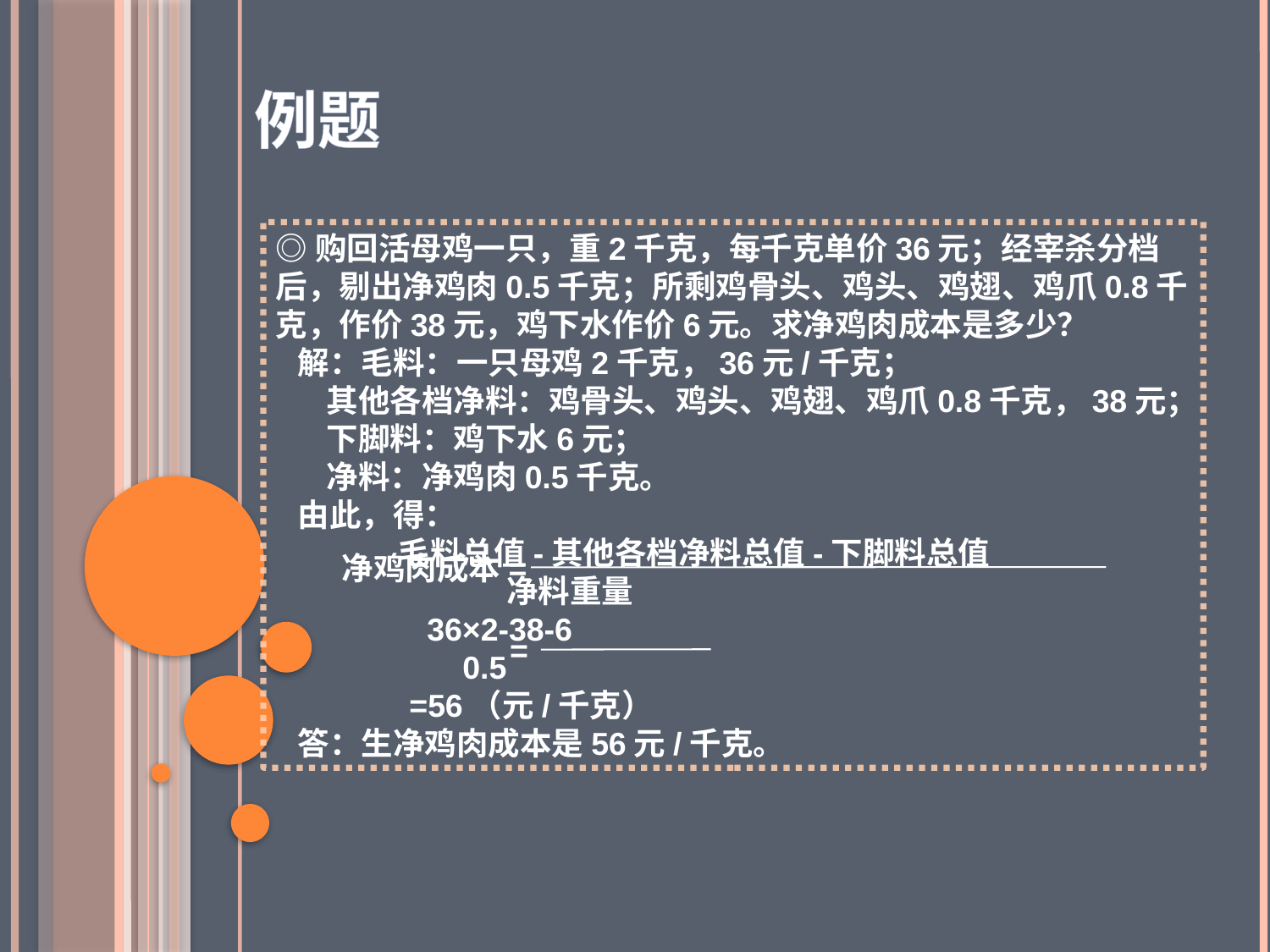

例题
◎购回活母鸡一只，重2千克，每千克单价36元；经宰杀分档后，剔出净鸡肉0.5千克；所剩鸡骨头、鸡头、鸡翅、鸡爪0.8千克，作价38元，鸡下水作价6元。求净鸡肉成本是多少？
  解：毛料：一只母鸡2千克，36元/千克；
      其他各档净料：鸡骨头、鸡头、鸡翅、鸡爪0.8千克，38元；
      下脚料：鸡下水6元；
      净料：净鸡肉0.5千克。
  由此，得：
                毛料总值-其他各档净料总值-下脚料总值
                               净料重量
                 36×2-38-6
                     0.5
               =56（元/千克）
  答：生净鸡肉成本是56元/千克。
 净鸡肉成本=
=